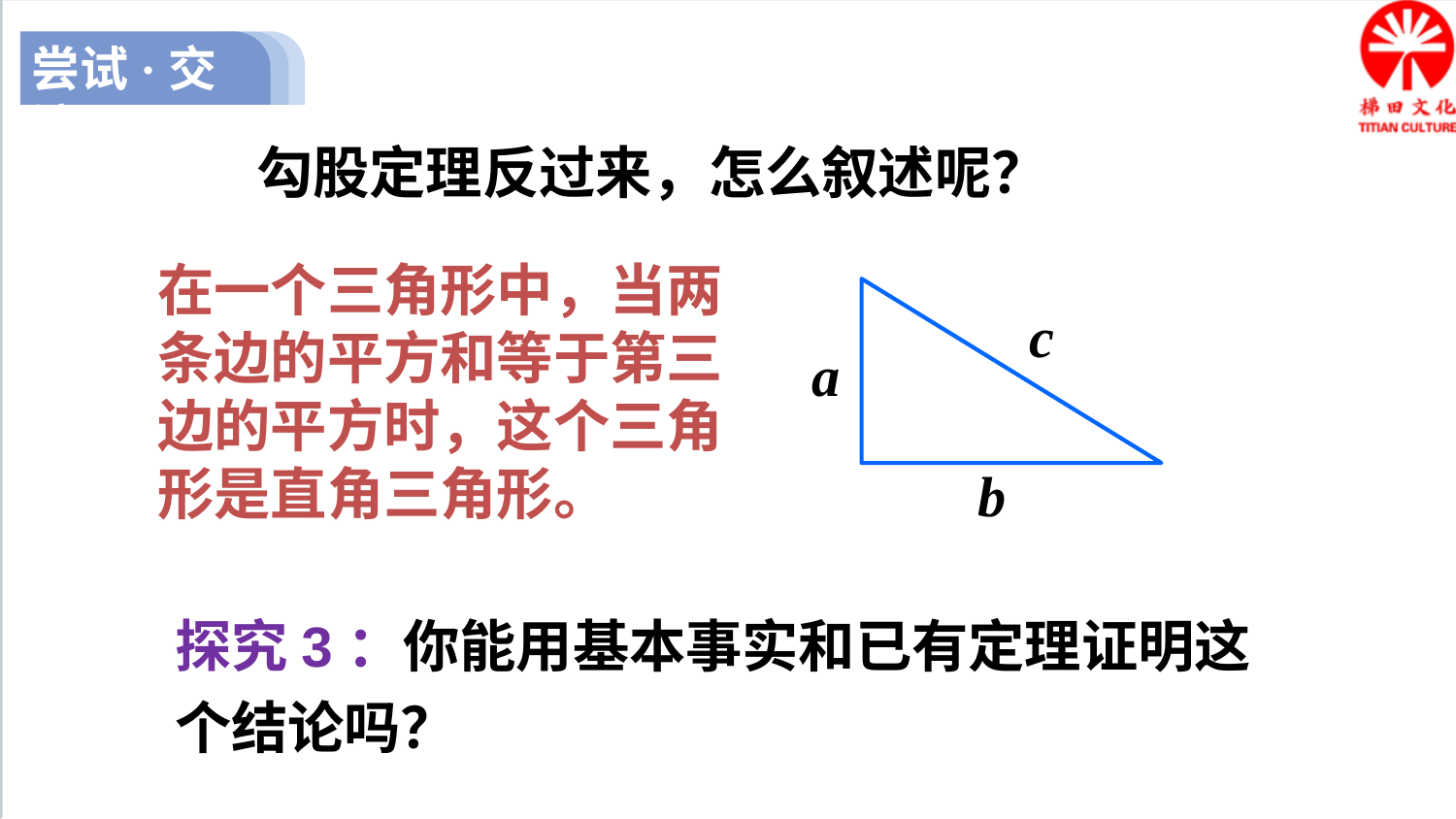

尝试·交流

勾股定理反过来，怎么叙述呢？
在一个三角形中，当两条边的平方和等于第三边的平方时，这个三角形是直角三角形。

c
a
b
探究3：你能用基本事实和已有定理证明这个结论吗？